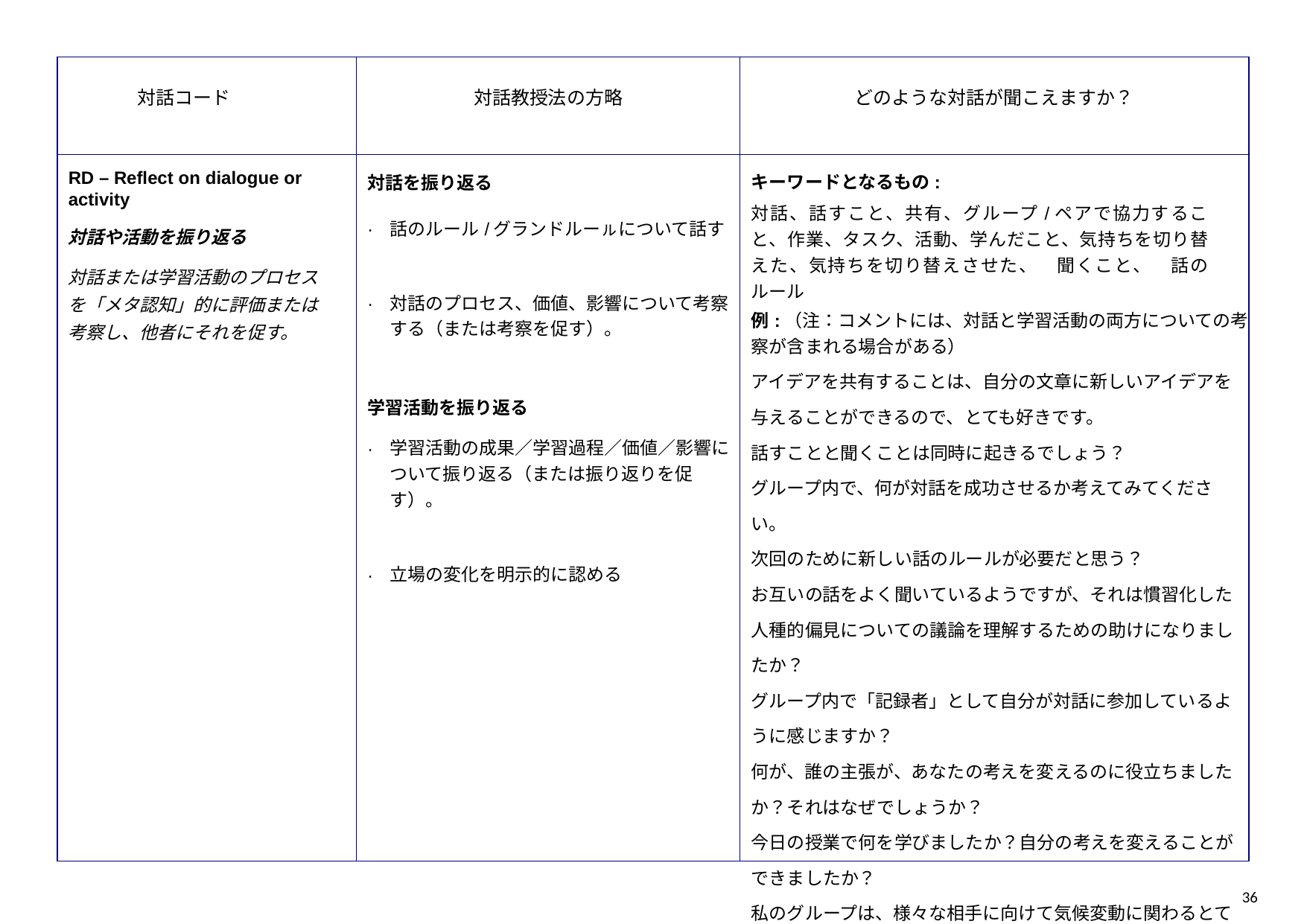

| 対話コード | 対話教授法の方略 | どのような対話が聞こえますか？ |
| --- | --- | --- |
| RD – Reflect on dialogue or activity 対話や活動を振り返る 対話または学習活動のプロセスを「メタ認知」的に評価または考察し、他者にそれを促す。 | 対話を振り返る 話のルール/グランドルーㇽについて話す 対話のプロセス、価値、影響について考察する（または考察を促す）。 学習活動を振り返る 学習活動の成果／学習過程／価値／影響について振り返る（または振り返りを促す）。 立場の変化を明示的に認める | キーワードとなるもの: 対話、話すこと、共有、グループ/ペアで協力すること、作業、タスク、活動、学んだこと、気持ちを切り替えた、気持ちを切り替えさせた、　聞くこと、　話のルール 例:（注：コメントには、対話と学習活動の両方についての考察が含まれる場合がある） アイデアを共有することは、自分の文章に新しいアイデアを与えることができるので、とても好きです。 話すことと聞くことは同時に起きるでしょう？ グループ内で、何が対話を成功させるか考えてみてください。 次回のために新しい話のルールが必要だと思う？ お互いの話をよく聞いているようですが、それは慣習化した人種的偏見についての議論を理解するための助けになりましたか？ グループ内で「記録者」として自分が対話に参加しているように感じますか？ 何が、誰の主張が、あなたの考えを変えるのに役立ちましたか？それはなぜでしょうか？ 今日の授業で何を学びましたか？自分の考えを変えることができましたか？ 私のグループは、様々な相手に向けて気候変動に関わるとても説得力のあるポスターを作りました。 |
36